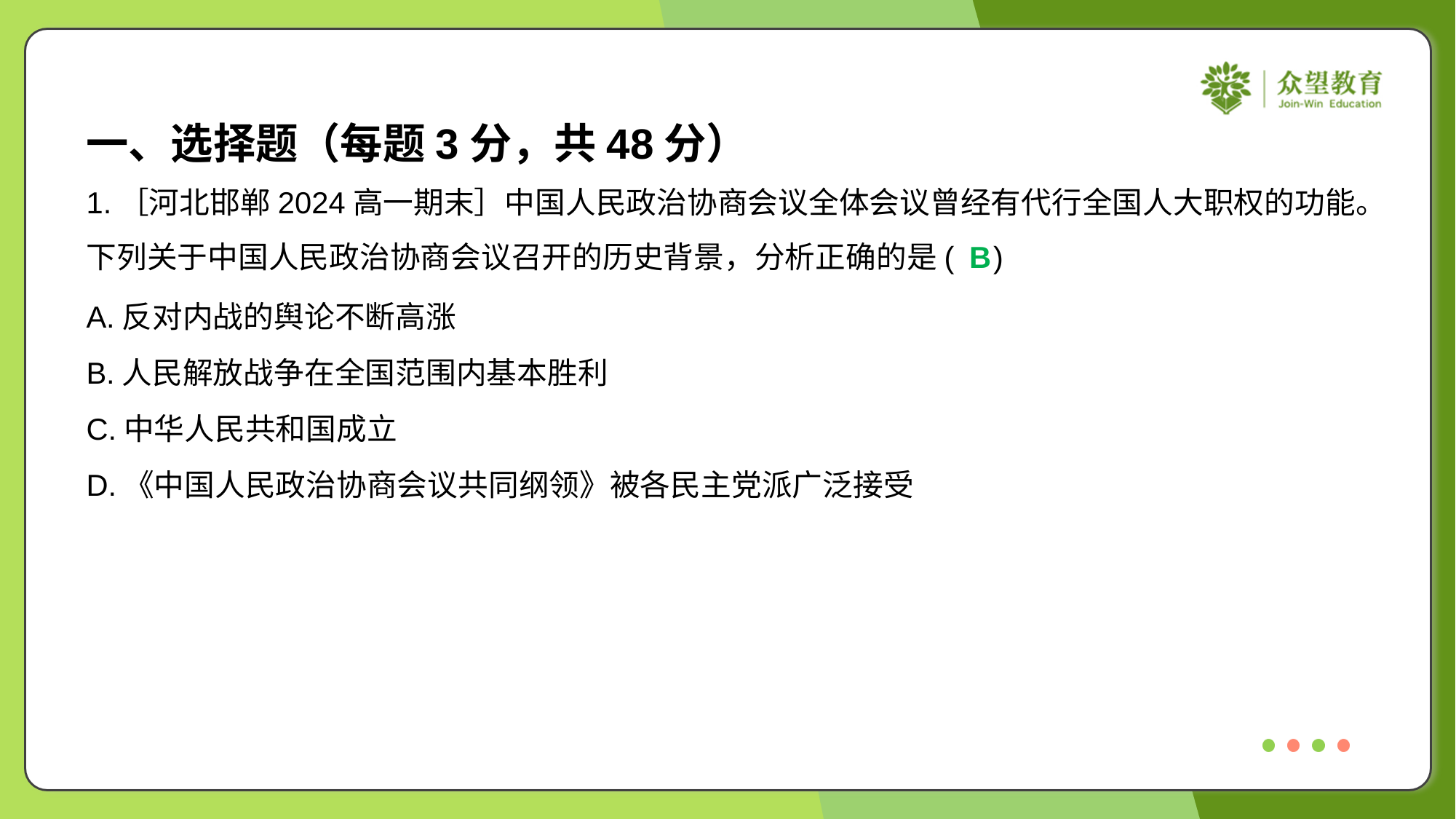

一、选择题（每题3分，共48分）
1.［河北邯郸2024高一期末］中国人民政治协商会议全体会议曾经有代行全国人大职权的功能。
下列关于中国人民政治协商会议召开的历史背景，分析正确的是(     )
B
A.反对内战的舆论不断高涨
B.人民解放战争在全国范围内基本胜利
C.中华人民共和国成立
D.《中国人民政治协商会议共同纲领》被各民主党派广泛接受